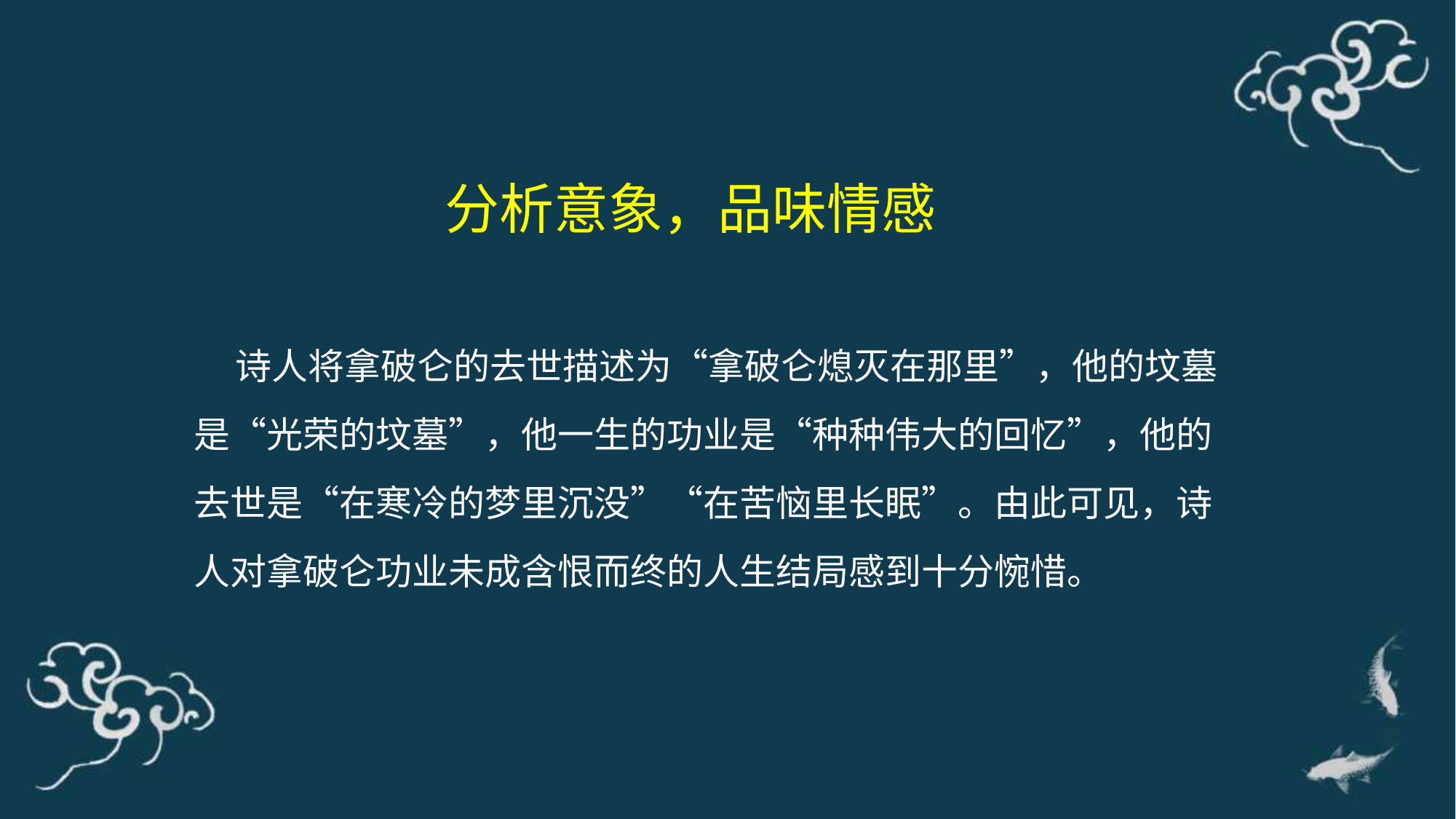

分析意象，品味情感
    诗人将拿破仑的去世描述为“拿破仑熄灭在那里”，他的坟墓是“光荣的坟墓”，他一生的功业是“种种伟大的回忆”，他的去世是“在寒冷的梦里沉没”“在苦恼里长眠”。由此可见，诗人对拿破仑功业未成含恨而终的人生结局感到十分惋惜。